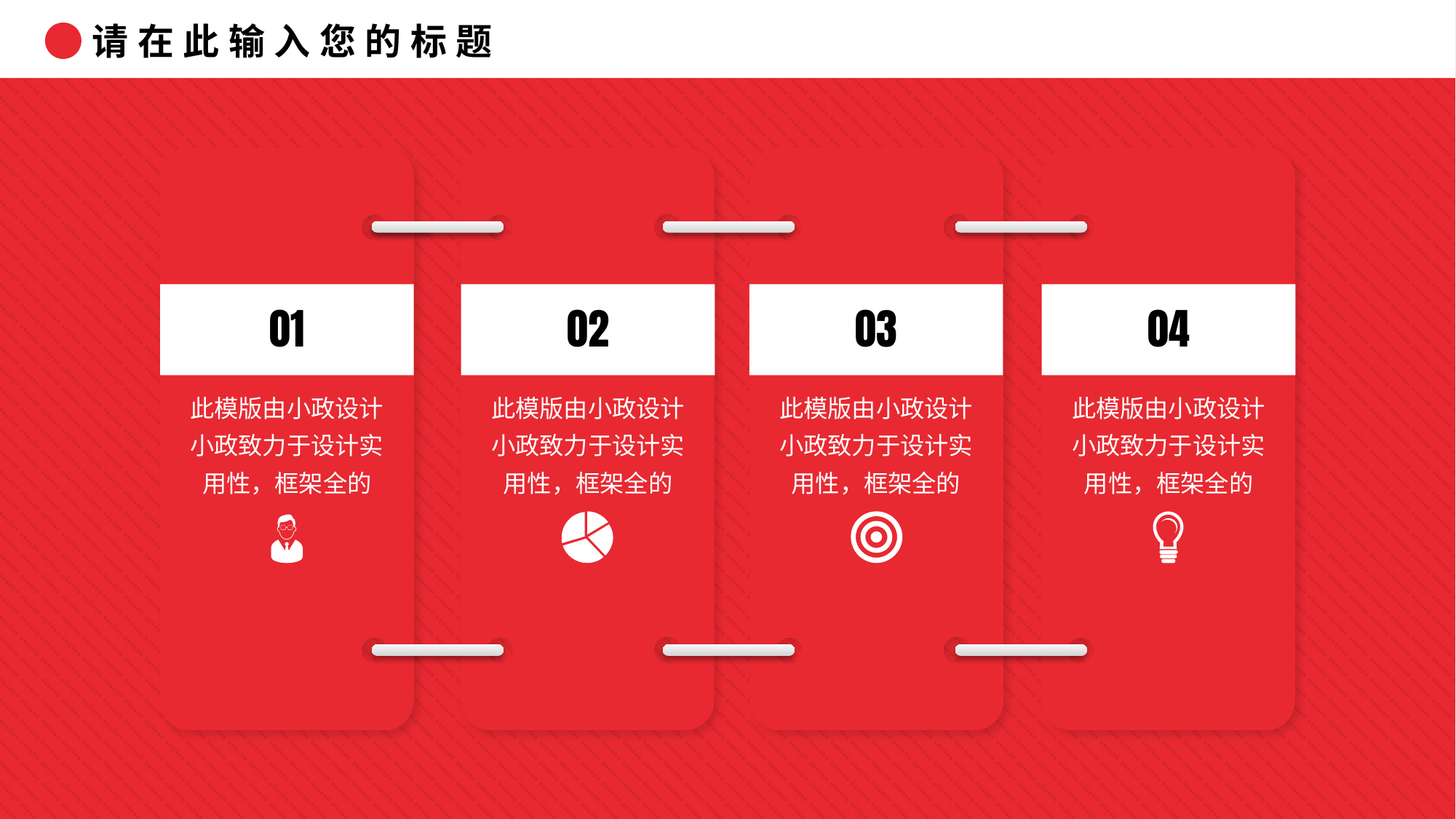

请在此输入您的标题

01
02
此模版由小政设计小政致力于设计实用性，框架全的
03
此模版由小政设计小政致力于设计实用性，框架全的
04
此模版由小政设计小政致力于设计实用性，框架全的
此模版由小政设计小政致力于设计实用性，框架全的